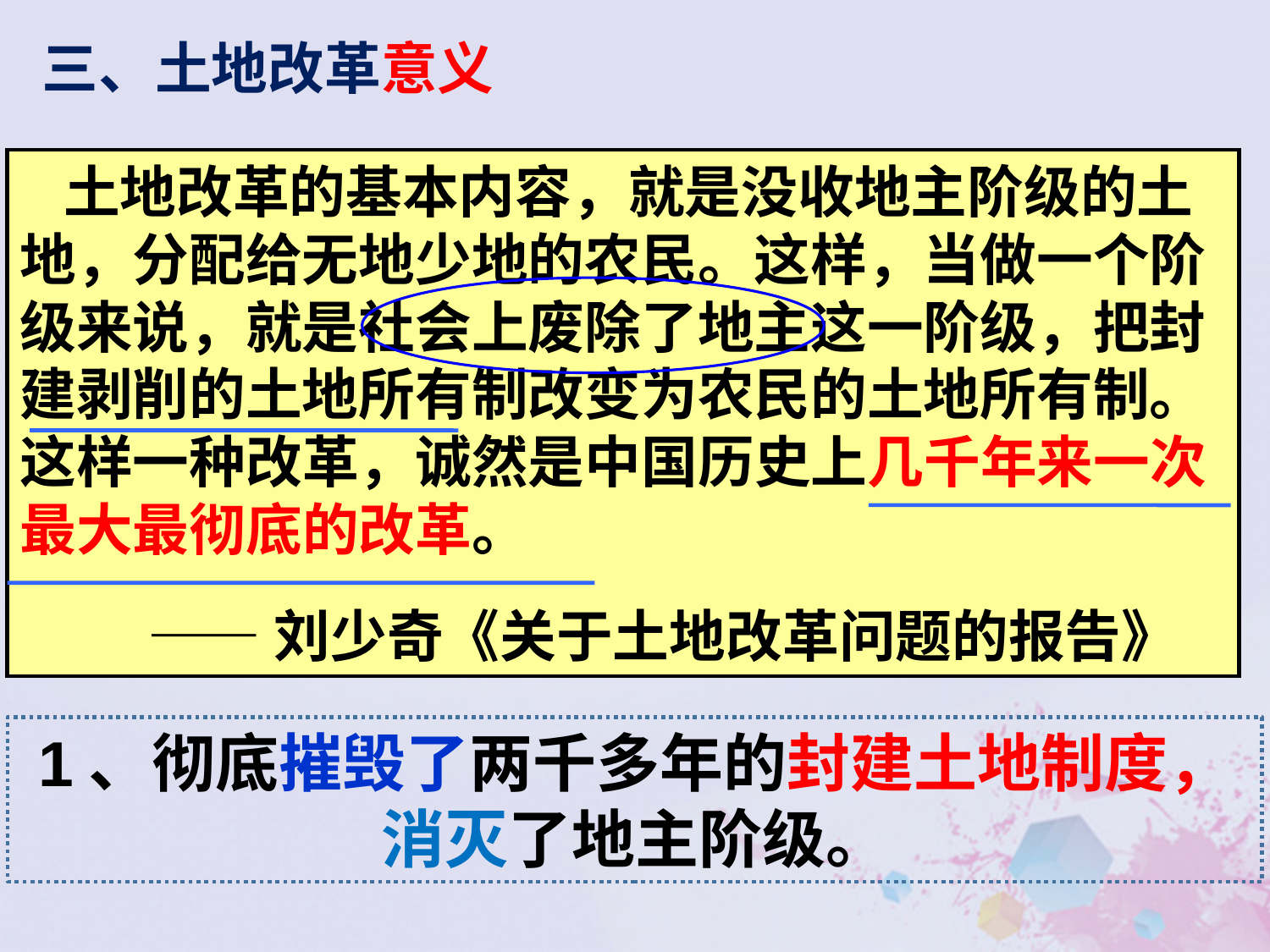

三、土地改革意义
   土地改革的基本内容，就是没收地主阶级的土地，分配给无地少地的农民。这样，当做一个阶级来说，就是社会上废除了地主这一阶级，把封建剥削的土地所有制改变为农民的土地所有制。这样一种改革，诚然是中国历史上几千年来一次最大最彻底的改革。
         ——刘少奇《关于土地改革问题的报告》

1、彻底摧毁了两千多年的封建土地制度，消灭了地主阶级。